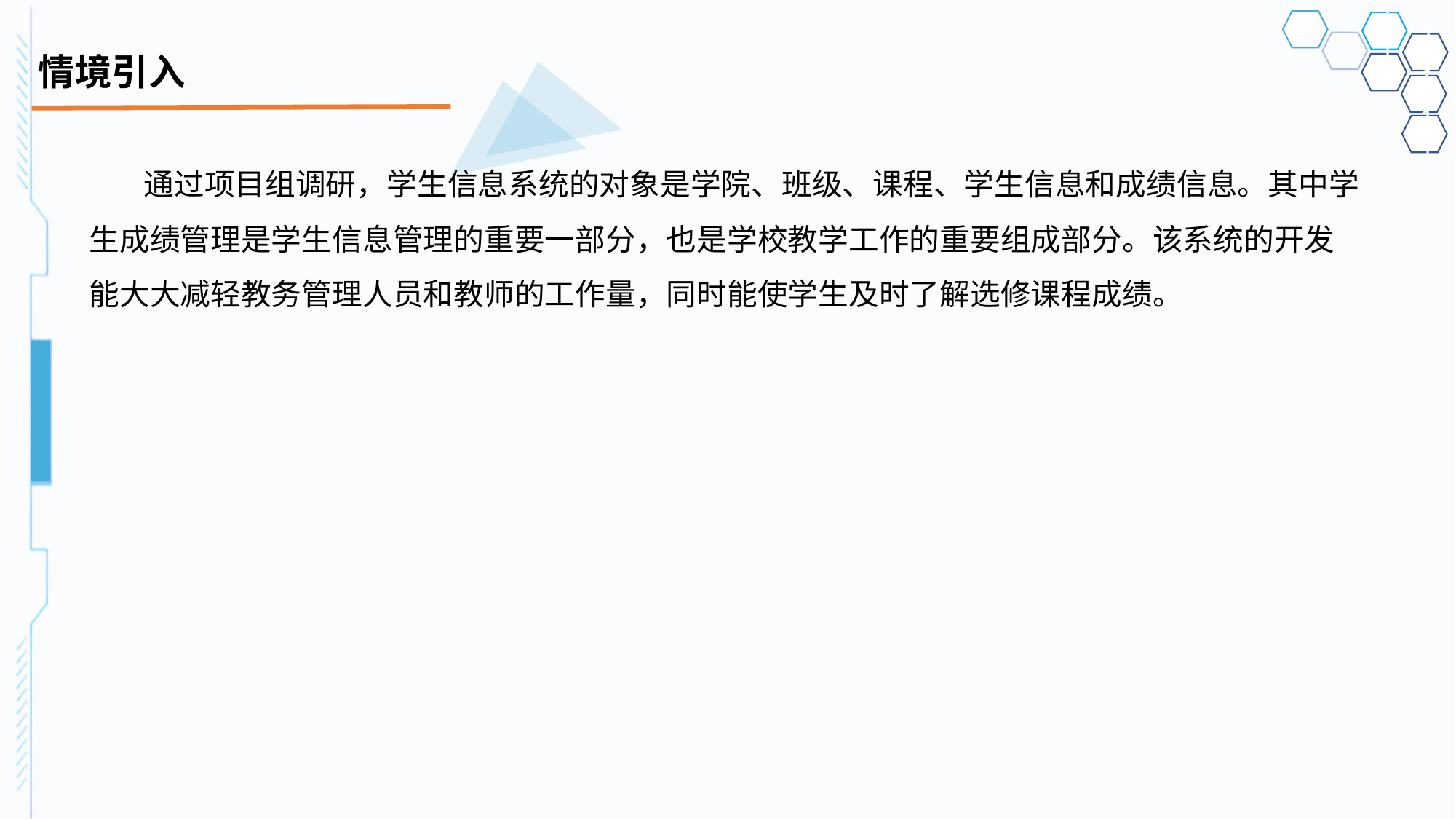

# 情境引入

通过项目组调研，学生信息系统的对象是学院、班级、课程、学生信息和成绩信息。其中学生成绩管理是学生信息管理的重要一部分，也是学校教学工作的重要组成部分。该系统的开发能大大减轻教务管理人员和教师的工作量，同时能使学生及时了解选修课程成绩。